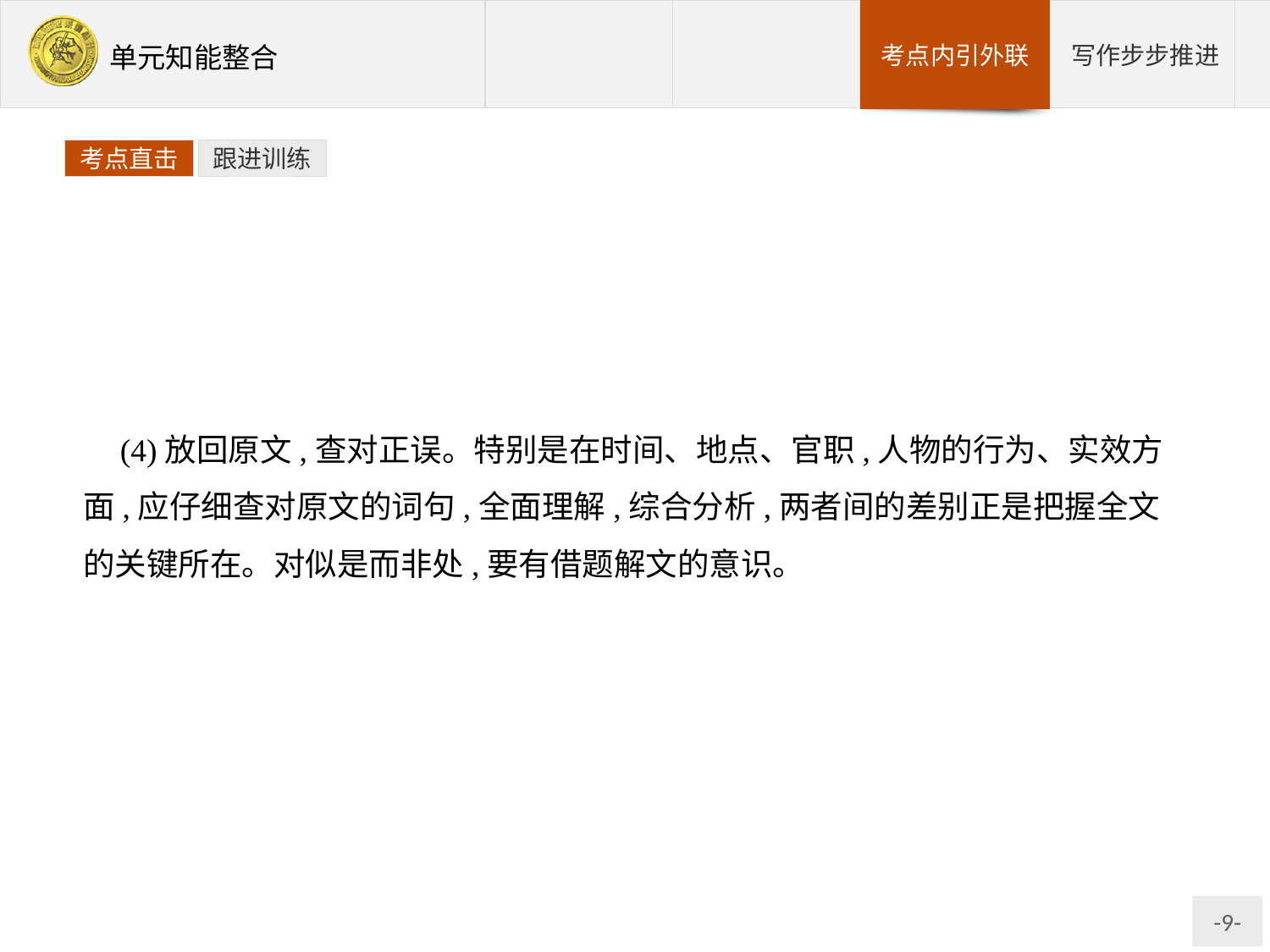

考点直击
跟进训练
(4)放回原文,查对正误。特别是在时间、地点、官职,人物的行为、实效方面,应仔细查对原文的词句,全面理解,综合分析,两者间的差别正是把握全文的关键所在。对似是而非处,要有借题解文的意识。